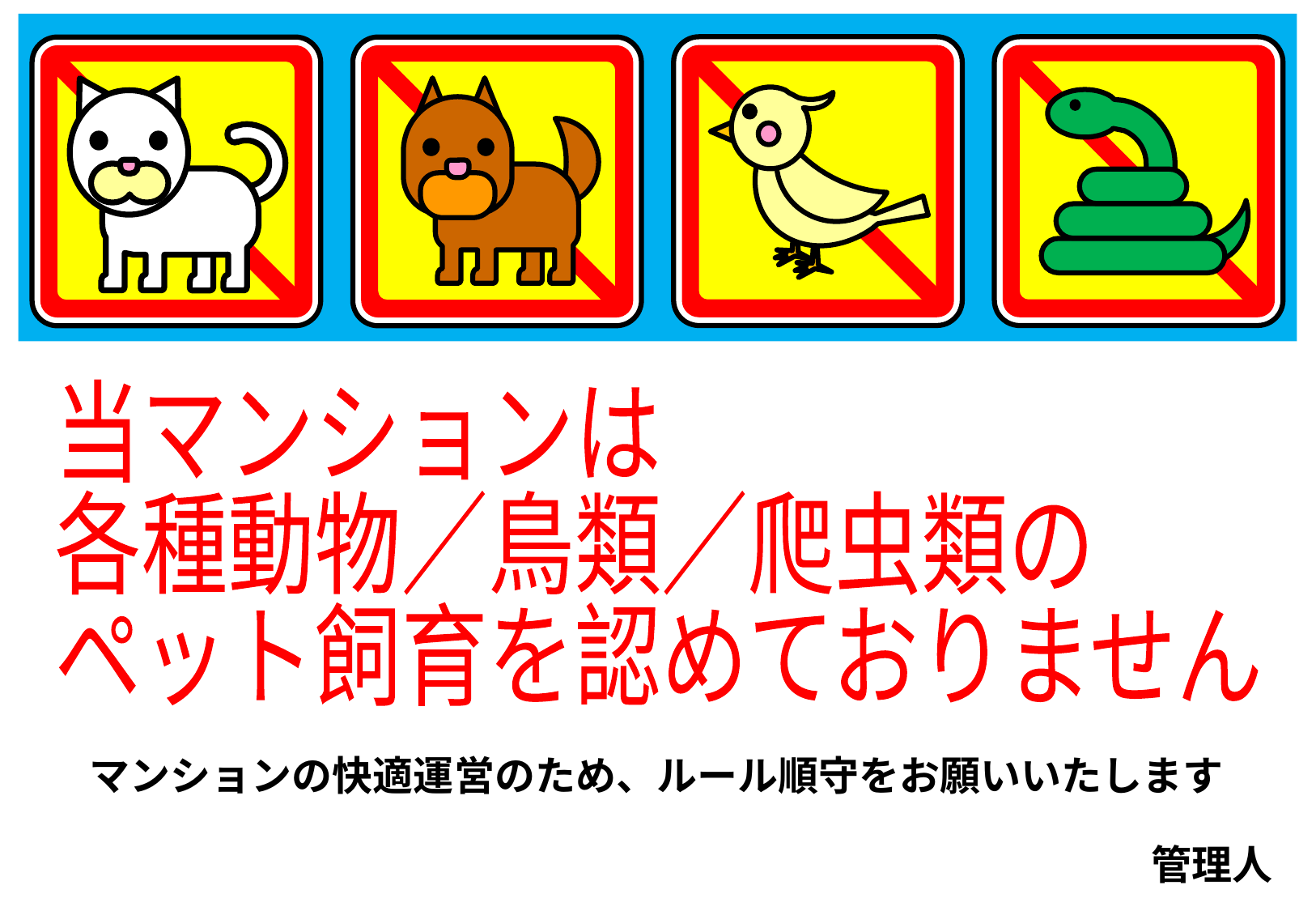

当マンションは
各種動物／鳥類／爬虫類の
ペット飼育を認めておりません
マンションの快適運営のため、ルール順守をお願いいたします
管理人